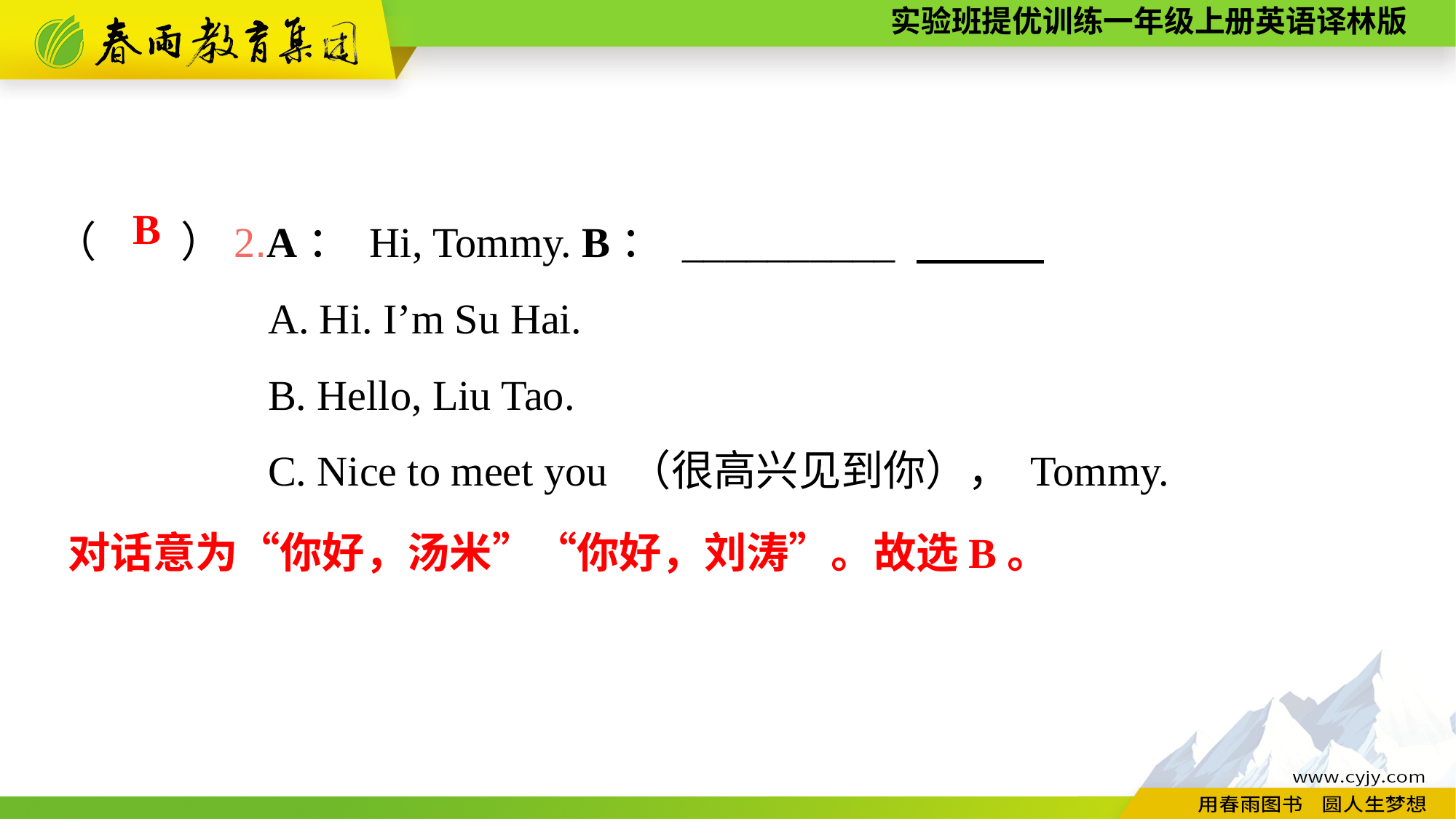

（　　）2.A： Hi, Tommy. B： __________
A. Hi. I’m Su Hai.
B. Hello, Liu Tao.
C. Nice to meet you （很高兴见到你）， Tommy.
B
对话意为“你好，汤米”“你好，刘涛”。故选B。